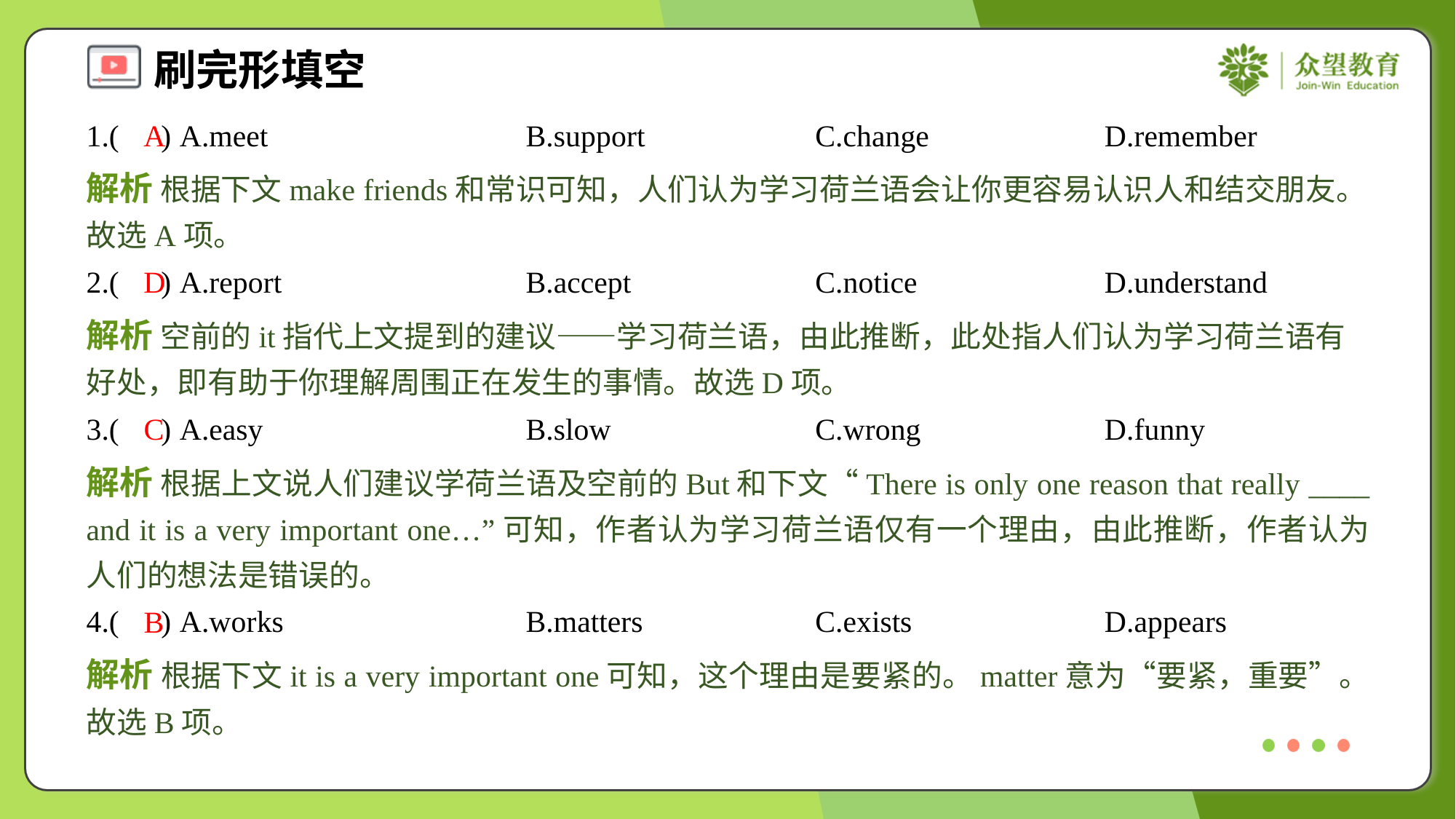

1.(     ) A.meet	B.support	C.change	D.remember
A
解析 根据下文make friends和常识可知，人们认为学习荷兰语会让你更容易认识人和结交朋友。故选A项。
2.(     ) A.report	B.accept	C.notice	D.understand
D
解析 空前的it指代上文提到的建议——学习荷兰语，由此推断，此处指人们认为学习荷兰语有好处，即有助于你理解周围正在发生的事情。故选D项。
3.(     ) A.easy	B.slow	C.wrong	D.funny
C
解析 根据上文说人们建议学荷兰语及空前的But和下文“There is only one reason that really ____ and it is a very important one…”可知，作者认为学习荷兰语仅有一个理由，由此推断，作者认为人们的想法是错误的。
4.(     ) A.works	B.matters	C.exists	D.appears
B
解析 根据下文it is a very important one可知，这个理由是要紧的。matter意为“要紧，重要”。故选B项。